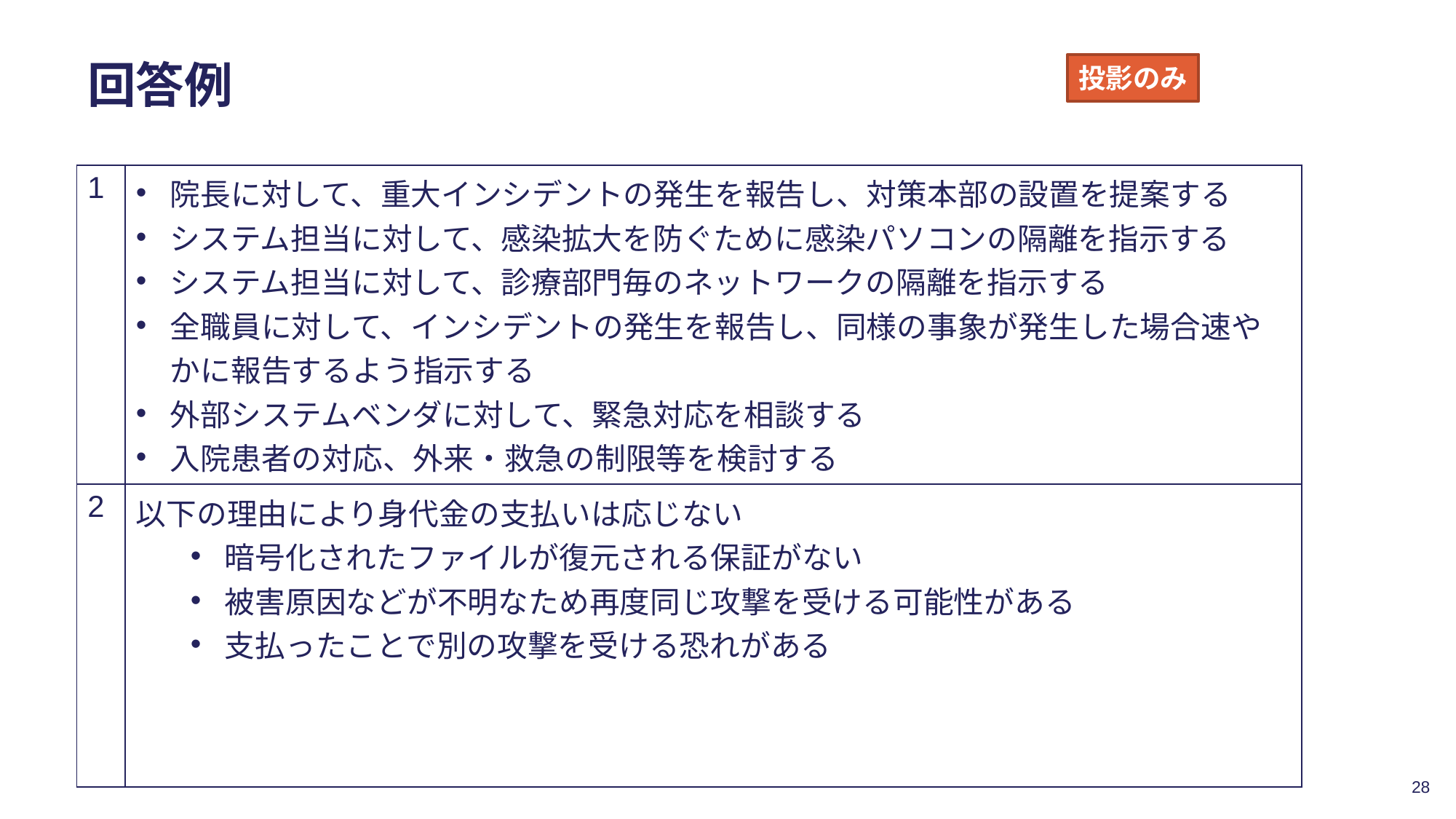

# 回答例
投影のみ
| 1 | 院長に対して、重大インシデントの発生を報告し、対策本部の設置を提案する システム担当に対して、感染拡大を防ぐために感染パソコンの隔離を指示する システム担当に対して、診療部門毎のネットワークの隔離を指示する 全職員に対して、インシデントの発生を報告し、同様の事象が発生した場合速やかに報告するよう指示する 外部システムベンダに対して、緊急対応を相談する 入院患者の対応、外来・救急の制限等を検討する |
| --- | --- |
| 2 | 以下の理由により身代金の支払いは応じない 暗号化されたファイルが復元される保証がない 被害原因などが不明なため再度同じ攻撃を受ける可能性がある 支払ったことで別の攻撃を受ける恐れがある |
28